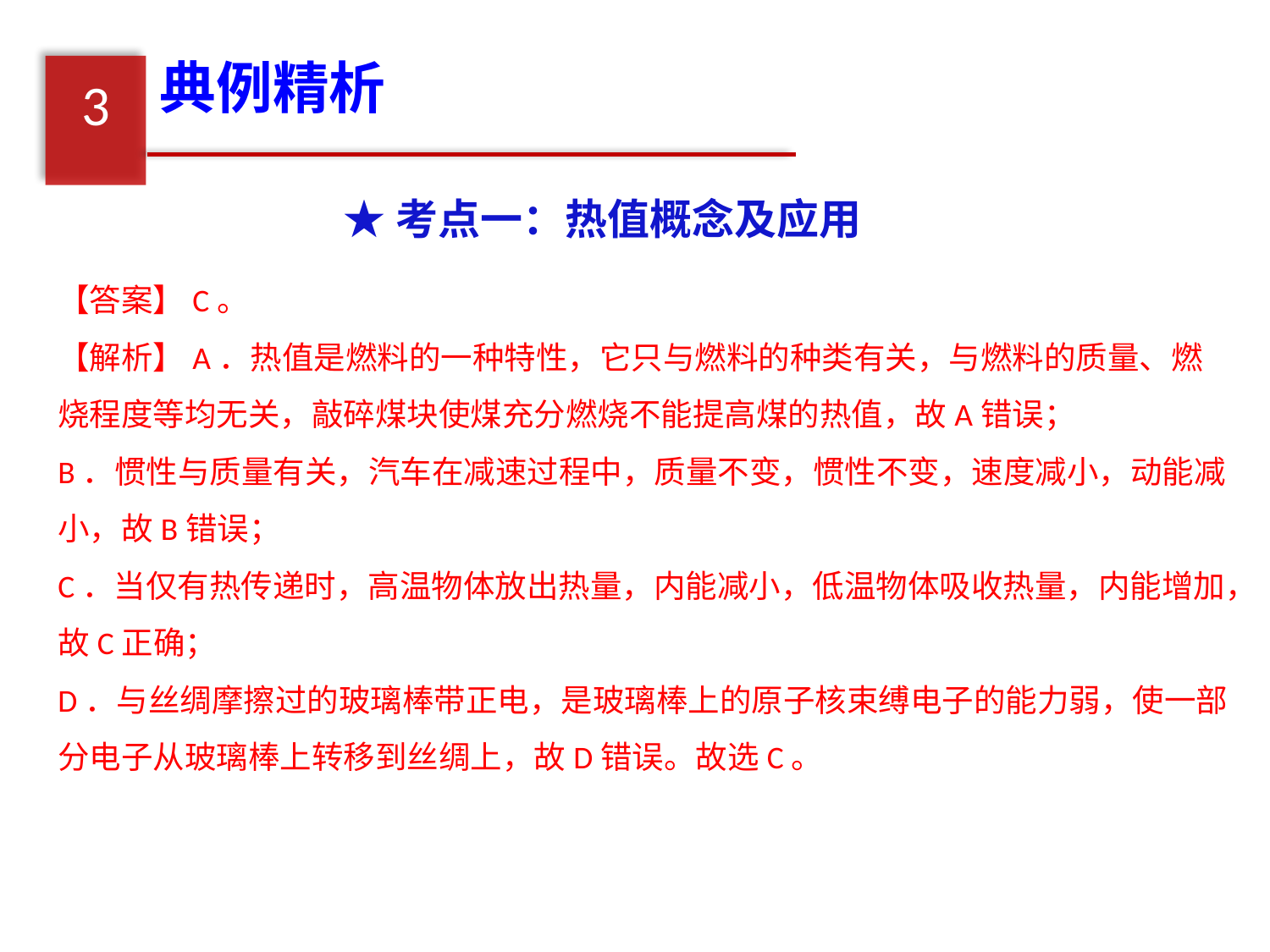

典例精析

3
★考点一：热值概念及应用
【答案】C。
【解析】A．热值是燃料的一种特性，它只与燃料的种类有关，与燃料的质量、燃烧程度等均无关，敲碎煤块使煤充分燃烧不能提高煤的热值，故A错误；
B．惯性与质量有关，汽车在减速过程中，质量不变，惯性不变，速度减小，动能减小，故B错误；
C．当仅有热传递时，高温物体放出热量，内能减小，低温物体吸收热量，内能增加，故C正确；
D．与丝绸摩擦过的玻璃棒带正电，是玻璃棒上的原子核束缚电子的能力弱，使一部分电子从玻璃棒上转移到丝绸上，故D错误。故选C。